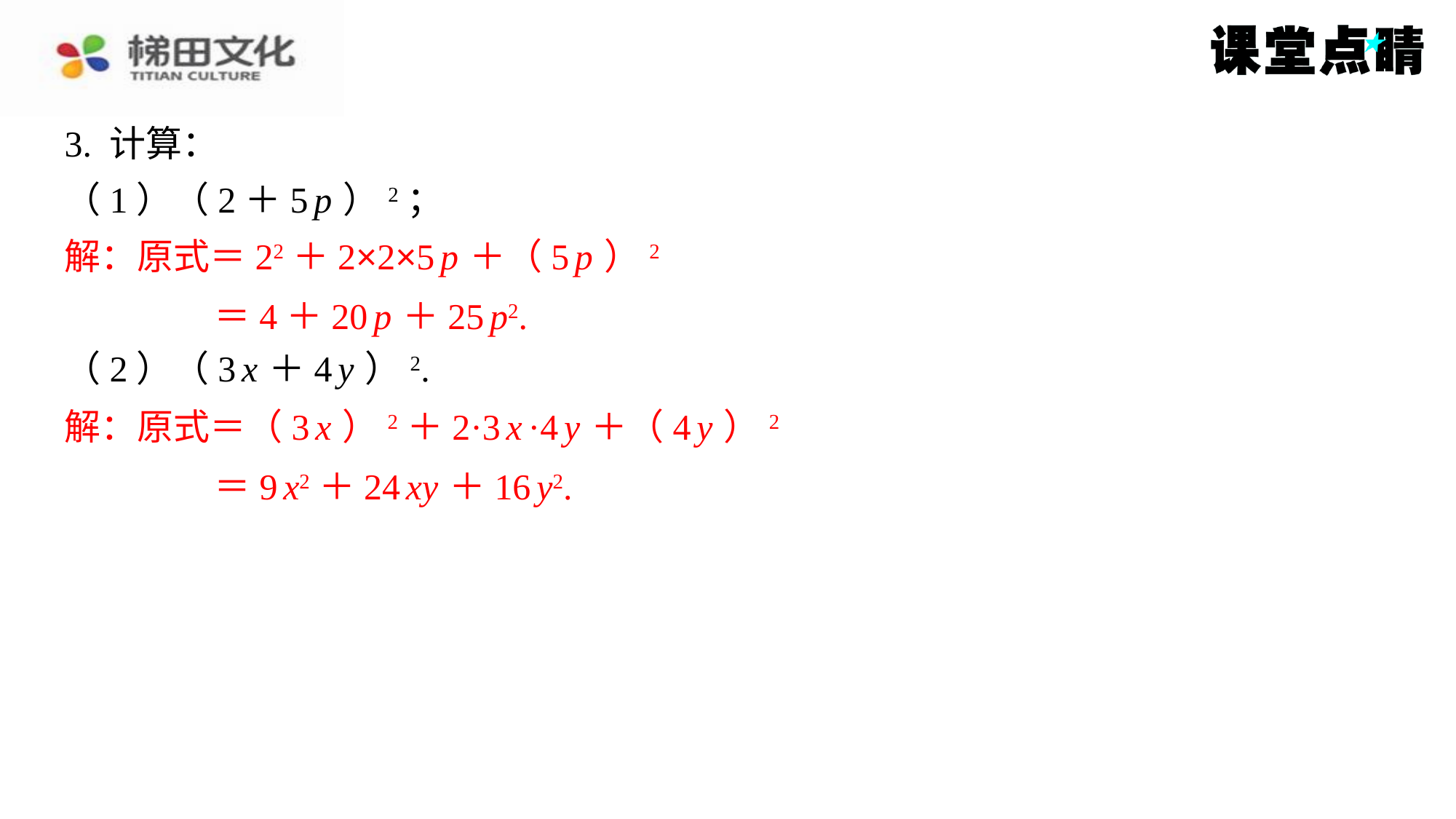

3. 计算：
（1）（2＋5 p ）2；
解：原式＝22＋2×2×5 p ＋（5 p ）2
＝4＋20 p ＋25 p2.
（2）（3 x ＋4 y ）2.
解：原式＝（3 x ）2＋2·3 x ·4 y ＋（4 y ）2
＝9 x2＋24 xy ＋16 y2.
解：原式＝22＋2×2×5 p ＋（5 p ）2
＝4＋20 p ＋25 p2.
解：原式＝（3 x ）2＋2·3 x ·4 y ＋（4 y ）2
＝9 x2＋24 xy ＋16 y2.